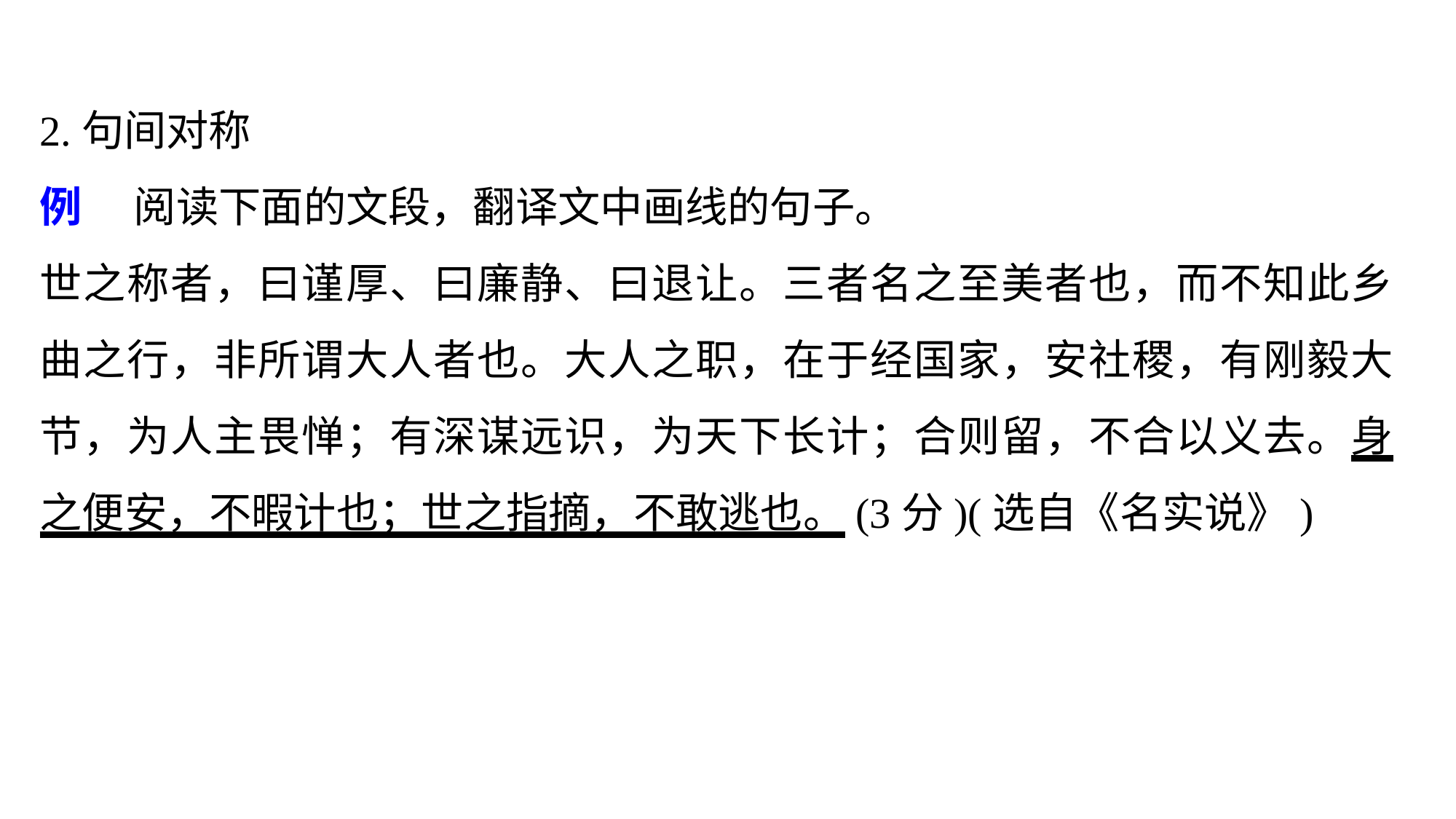

2.句间对称
例 　阅读下面的文段，翻译文中画线的句子。
世之称者，曰谨厚、曰廉静、曰退让。三者名之至美者也，而不知此乡曲之行，非所谓大人者也。大人之职，在于经国家，安社稷，有刚毅大节，为人主畏惮；有深谋远识，为天下长计；合则留，不合以义去。身之便安，不暇计也；世之指摘，不敢逃也。(3分)(选自《名实说》)